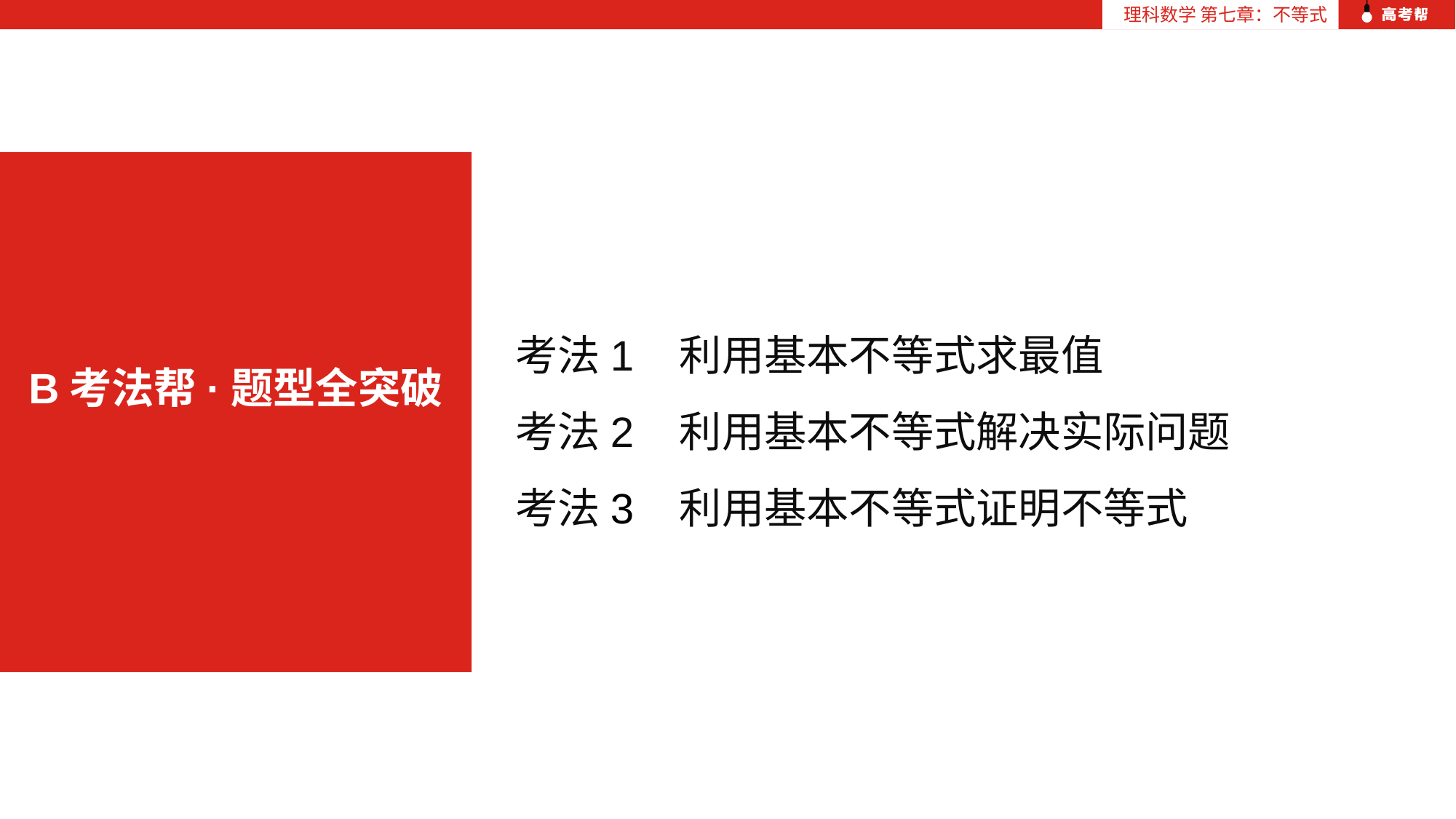

理科数学 第七章：不等式
B考法帮·题型全突破

考法1   利用基本不等式求最值
考法2   利用基本不等式解决实际问题
考法3   利用基本不等式证明不等式